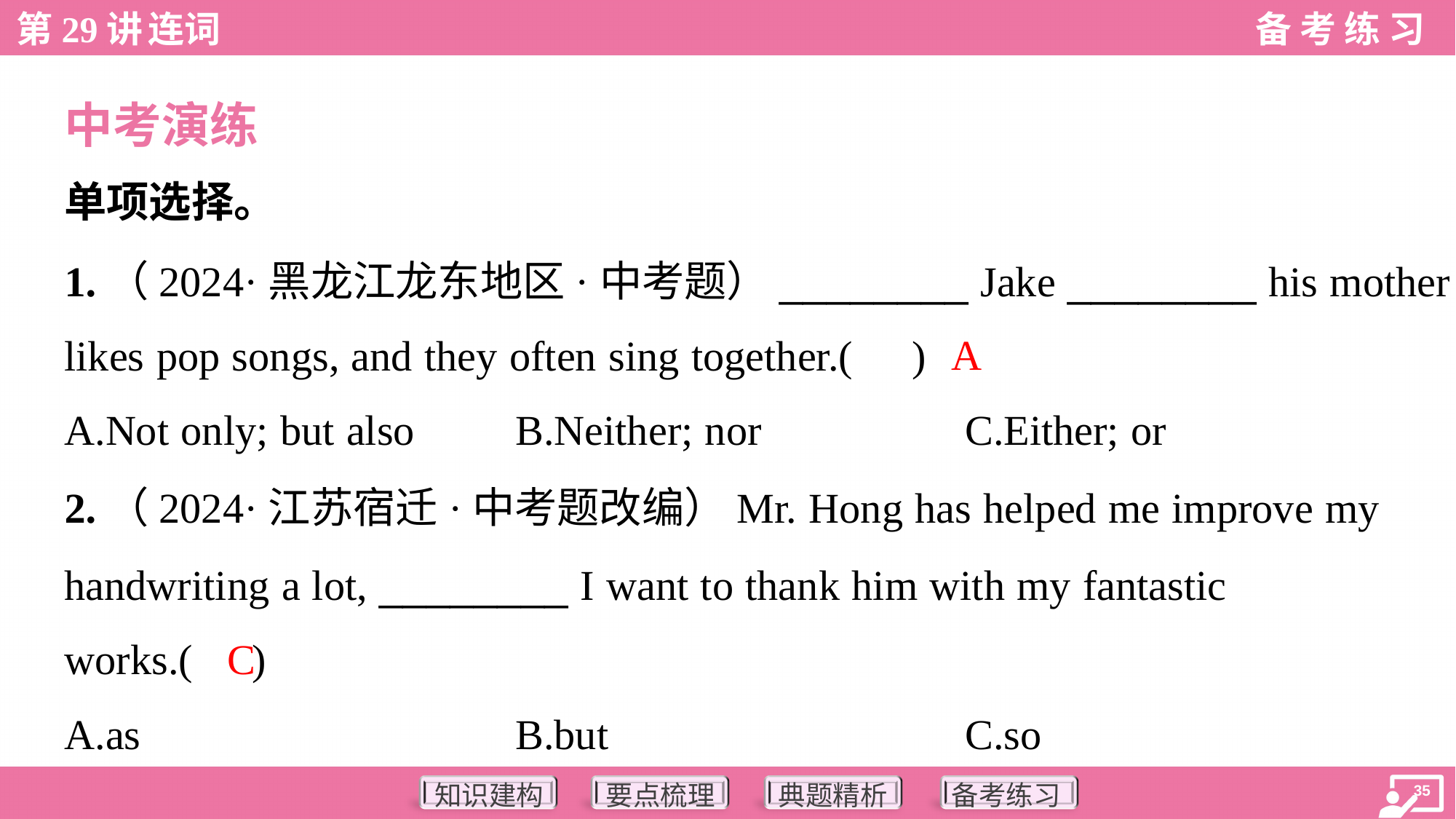

中考演练
单项选择。
1.（2024·黑龙江龙东地区·中考题）________ Jake ________ his mother
likes pop songs, and they often sing together.(     )
A
A.Not only; but also	B.Neither; nor	C.Either; or
2.（2024·江苏宿迁·中考题改编）Mr. Hong has helped me improve my
handwriting a lot, ________ I want to thank him with my fantastic
works.(     )
C
A.as	B.but	C.so